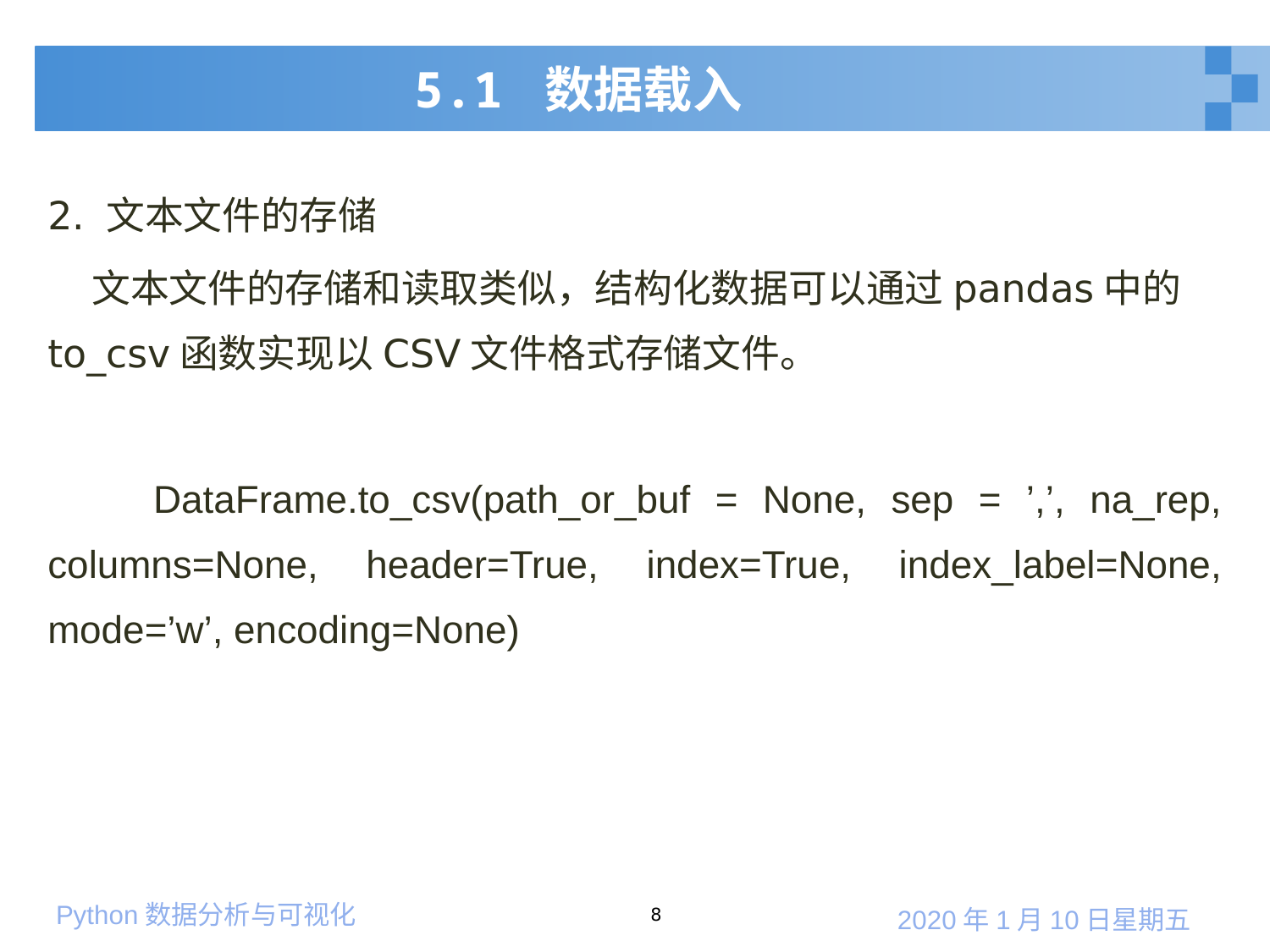

# 5.1 数据载入
2. 文本文件的存储
    文本文件的存储和读取类似，结构化数据可以通过pandas中的to_csv函数实现以CSV文件格式存储文件。

    DataFrame.to_csv(path_or_buf = None, sep = ’,’, na_rep, columns=None, header=True, index=True, index_label=None, mode=’w’, encoding=None)
8
2020年1月10日星期五